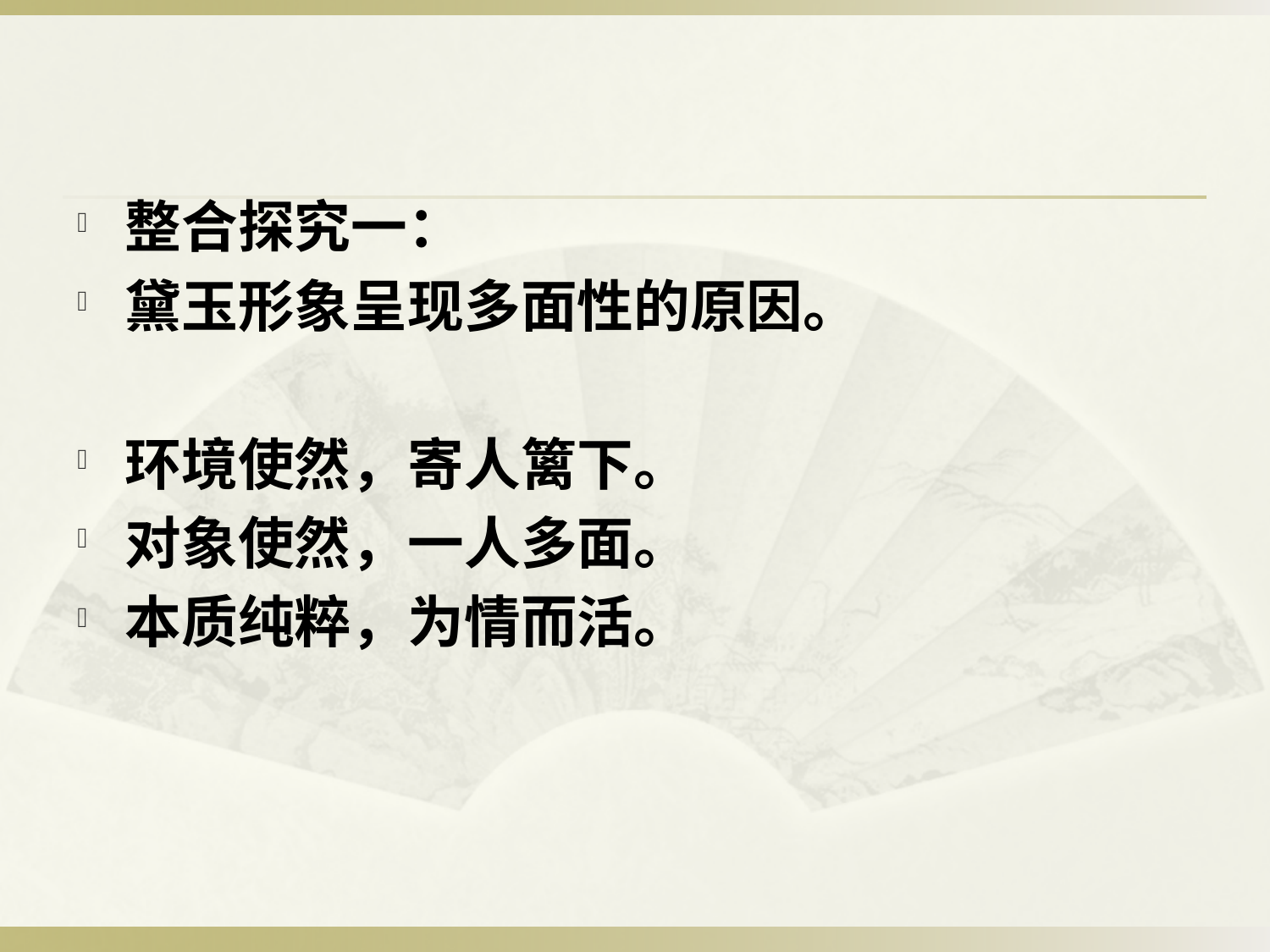

整合探究一：
黛玉形象呈现多面性的原因。

环境使然，寄人篱下。
对象使然，一人多面。
本质纯粹，为情而活。